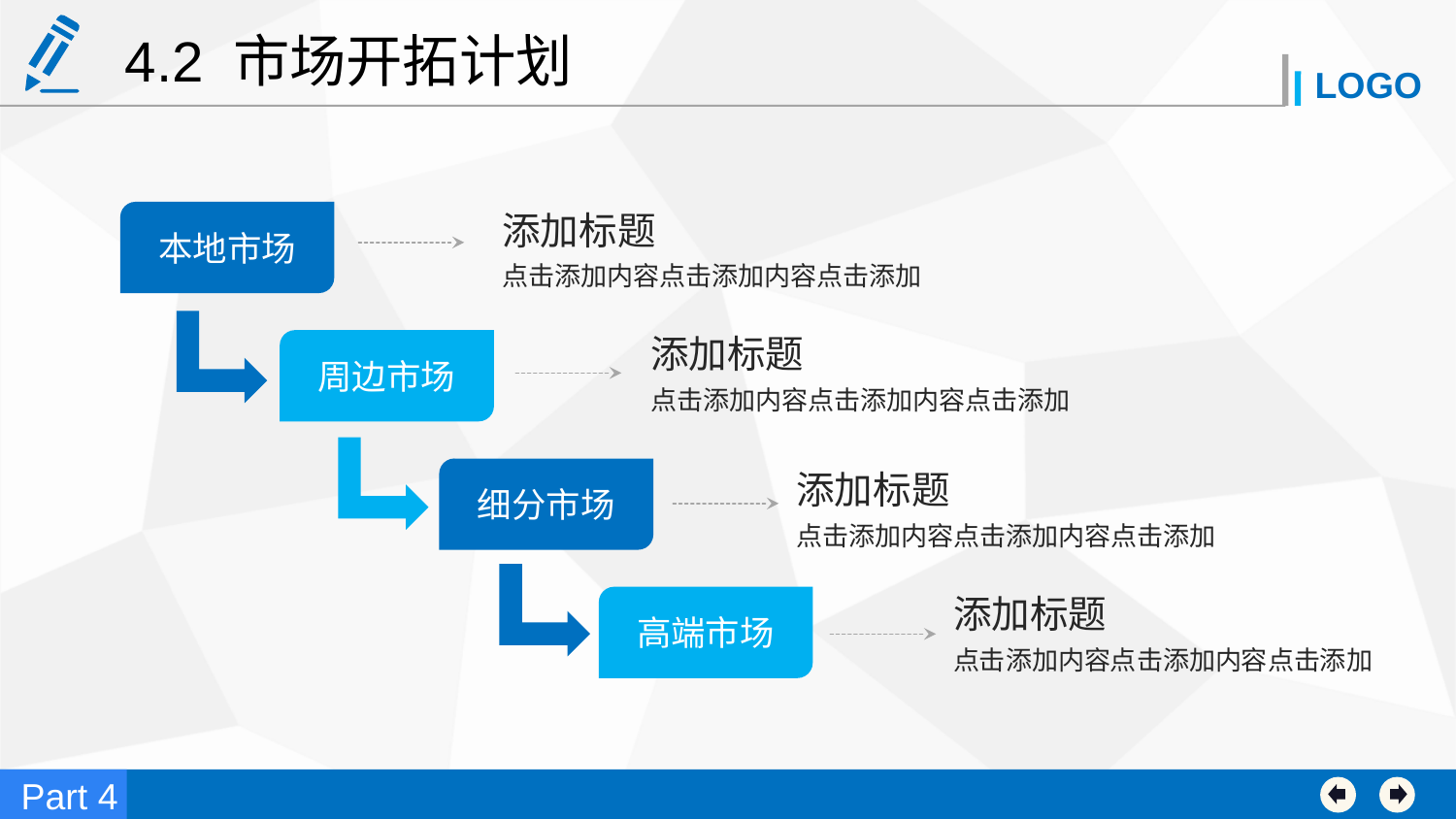

4.2 市场开拓计划
本地市场
添加标题
点击添加内容点击添加内容点击添加

添加标题
点击添加内容点击添加内容点击添加
周边市场

细分市场
添加标题
点击添加内容点击添加内容点击添加

添加标题
点击添加内容点击添加内容点击添加
高端市场
Part 4